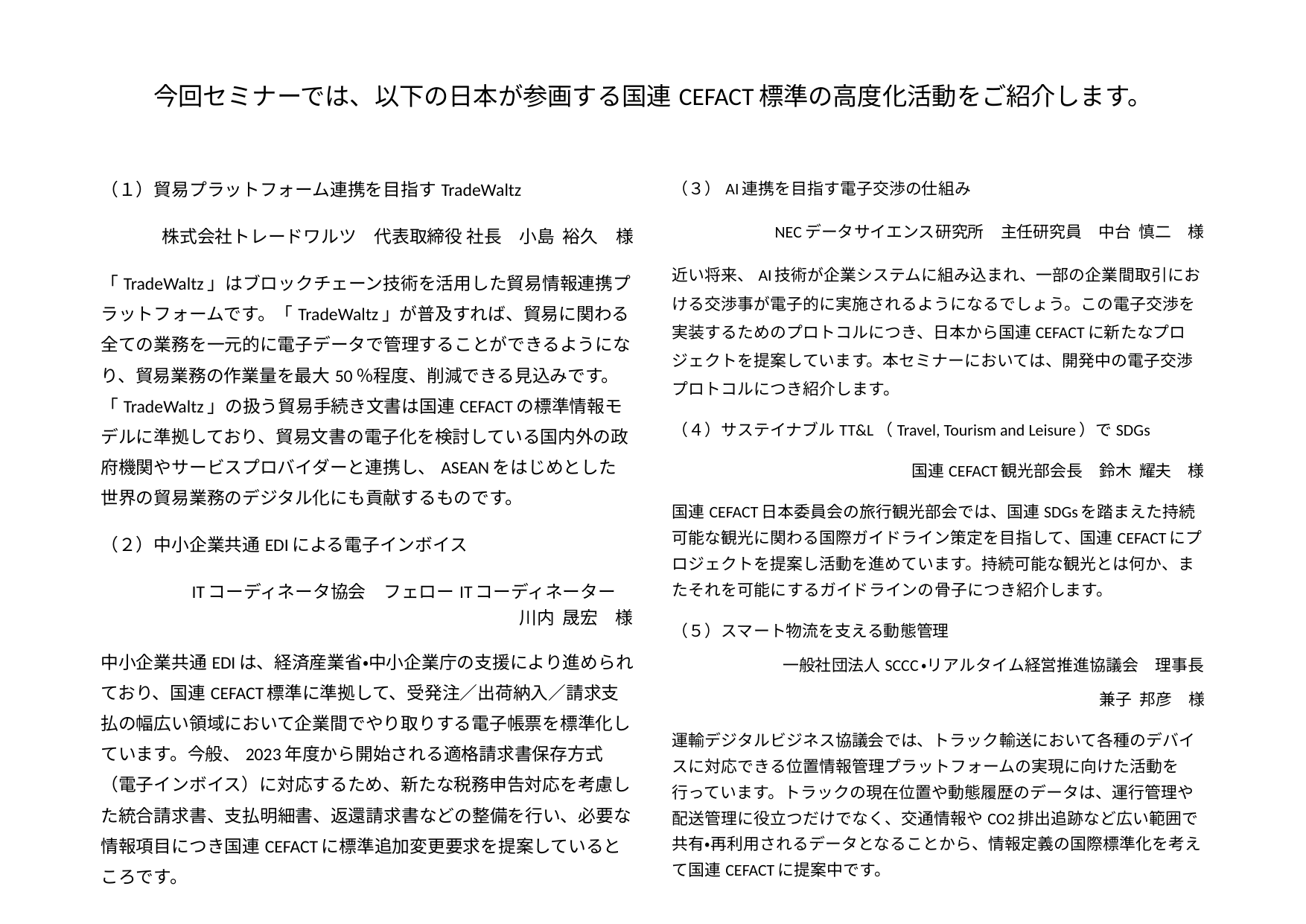

# 今回セミナーでは、以下の日本が参画する国連CEFACT標準の高度化活動をご紹介します。
（１）貿易プラットフォーム連携を目指すTradeWaltz
株式会社トレードワルツ　代表取締役 社長　小島  裕久　様
「TradeWaltz」はブロックチェーン技術を活用した貿易情報連携プラットフォームです。「TradeWaltz」が普及すれば、貿易に関わる全ての業務を一元的に電子データで管理することができるようになり、貿易業務の作業量を最大50％程度、削減できる見込みです。「TradeWaltz」の扱う貿易手続き文書は国連CEFACTの標準情報モデルに準拠しており、貿易文書の電子化を検討している国内外の政府機関やサービスプロバイダーと連携し、ASEANをはじめとした世界の貿易業務のデジタル化にも貢献するものです。
（２）中小企業共通EDIによる電子インボイス
ITコーディネータ協会　フェローITコーディネーター
川内  晟宏　様
中小企業共通EDIは、経済産業省・中小企業庁の支援により進められており、国連CEFACT標準に準拠して、受発注／出荷納入／請求支払の幅広い領域において企業間でやり取りする電子帳票を標準化しています。今般、2023年度から開始される適格請求書保存方式（電子インボイス）に対応するため、新たな税務申告対応を考慮した統合請求書、支払明細書、返還請求書などの整備を行い、必要な情報項目につき国連CEFACTに標準追加変更要求を提案しているところです。

（３）AI連携を目指す電子交渉の仕組み
NECデータサイエンス研究所　主任研究員　中台  慎二　様
近い将来、AI技術が企業システムに組み込まれ、一部の企業間取引における交渉事が電子的に実施されるようになるでしょう。この電子交渉を実装するためのプロトコルにつき、日本から国連CEFACTに新たなプロジェクトを提案しています。本セミナーにおいては、開発中の電子交渉プロトコルにつき紹介します。
（４）サステイナブルTT&L（Travel, Tourism and Leisure）でSDGs
国連CEFACT観光部会長　鈴木  耀夫　様
国連CEFACT日本委員会の旅行観光部会では、国連SDGsを踏まえた持続可能な観光に関わる国際ガイドライン策定を目指して、国連CEFACTにプロジェクトを提案し活動を進めています。持続可能な観光とは何か、またそれを可能にするガイドラインの骨子につき紹介します。
（５）スマート物流を支える動態管理
一般社団法人SCCC・リアルタイム経営推進協議会　理事長
　兼子  邦彦　様
運輸デジタルビジネス協議会では、トラック輸送において各種のデバイスに対応できる位置情報管理プラットフォームの実現に向けた活動を行っています。トラックの現在位置や動態履歴のデータは、運行管理や配送管理に役立つだけでなく、交通情報やCO2排出追跡など広い範囲で共有・再利用されるデータとなることから、情報定義の国際標準化を考えて国連CEFACTに提案中です。